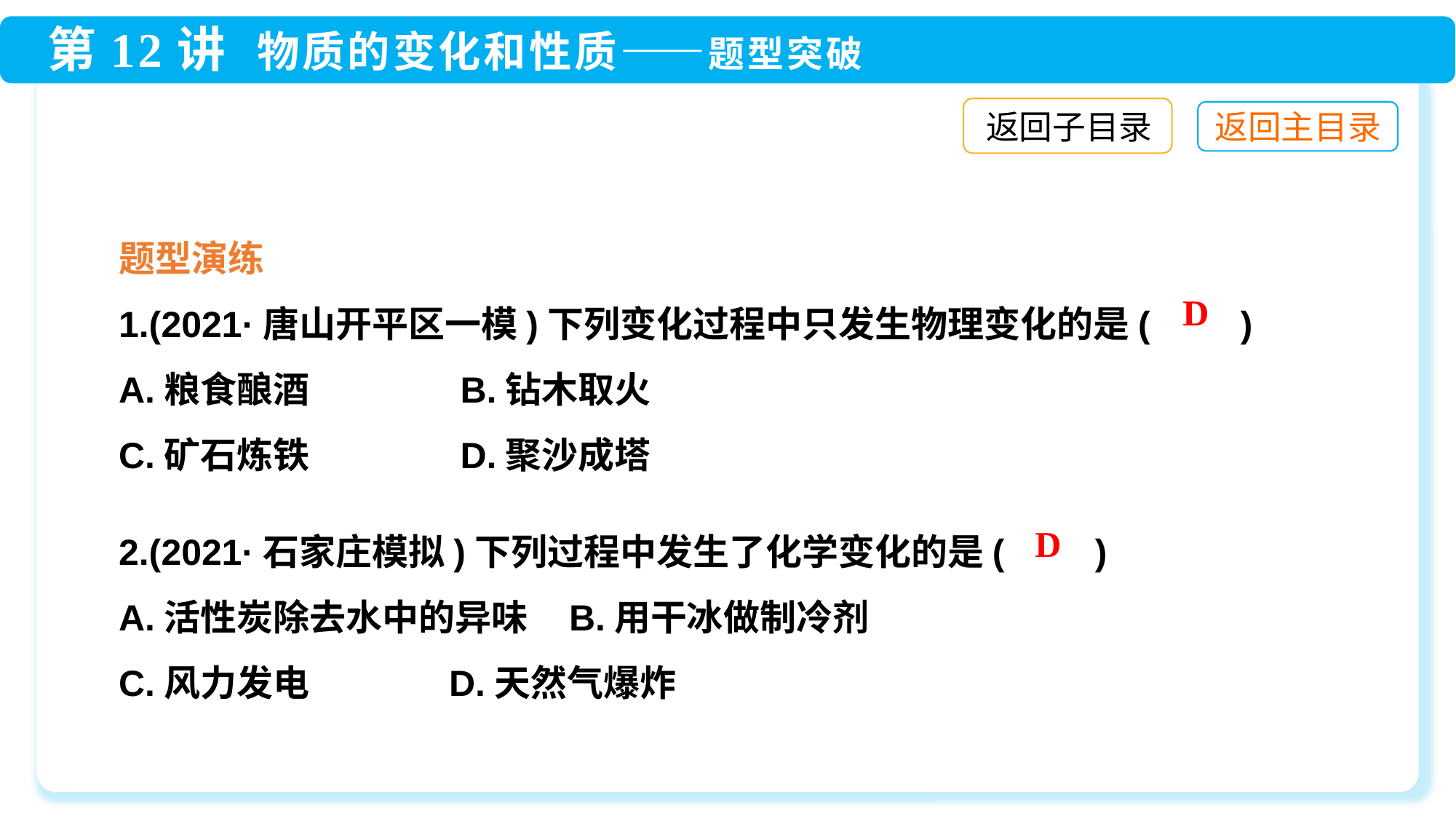

返回子目录
题型演练
1.(2021·唐山开平区一模)下列变化过程中只发生物理变化的是(　　)
A.粮食酿酒	              B.钻木取火
C.矿石炼铁	              D.聚沙成塔
D
2.(2021·石家庄模拟)下列过程中发生了化学变化的是(　　)
A.活性炭除去水中的异味    B.用干冰做制冷剂
C.风力发电                D.天然气爆炸
D